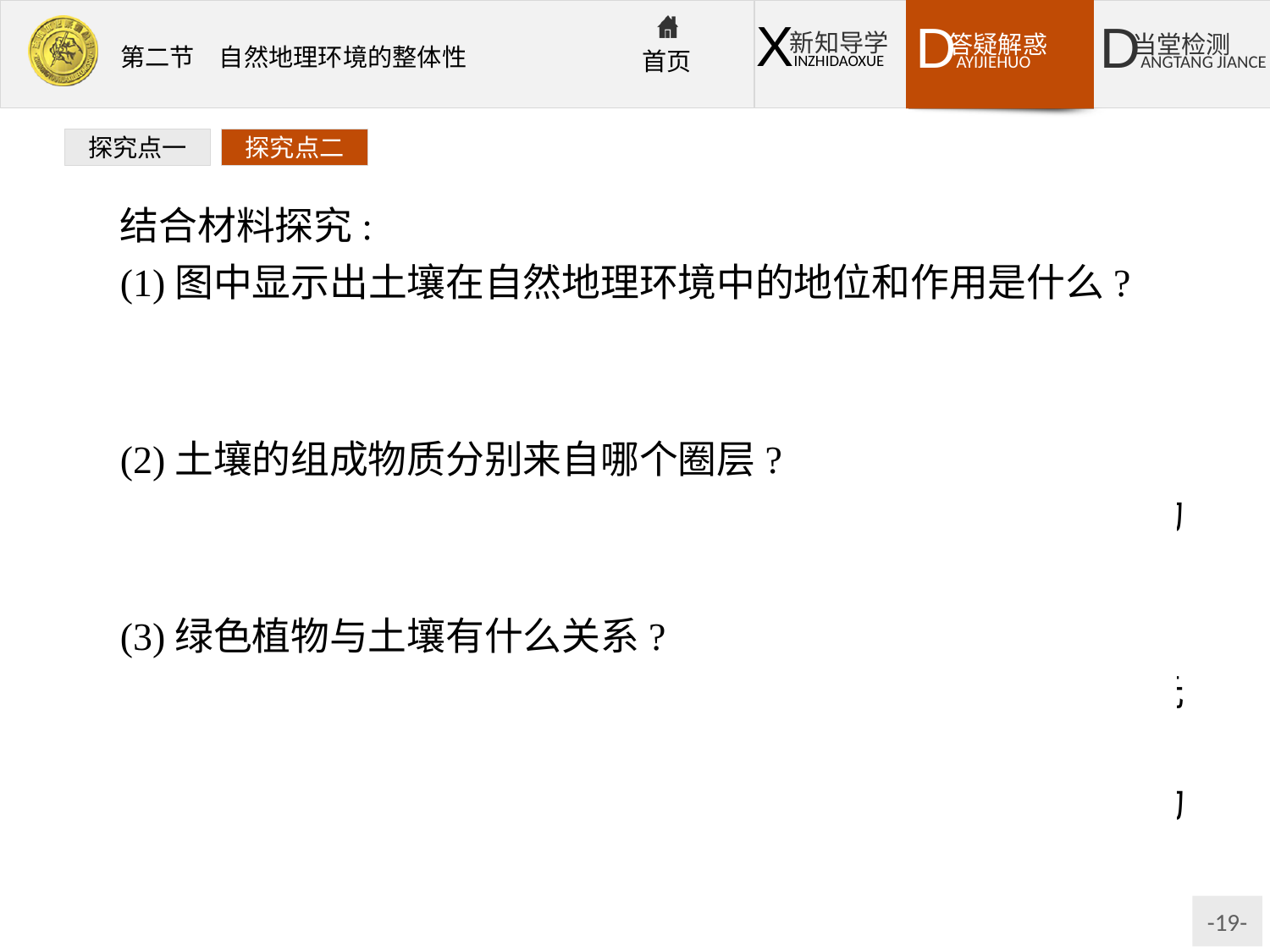

探究点一
探究点二
结合材料探究:
(1)图中显示出土壤在自然地理环境中的地位和作用是什么?
提示:土壤处于岩石圈、大气圈、水圈、生物圈相互紧密接触的过渡地带,是联系地理环境各要素的枢纽。

(2)土壤的组成物质分别来自哪个圈层?
提示:矿物质来自岩石圈的风化,有机质来自生物圈中生物体的积累和转化,水分和空气分别是水圈和大气圈的组成部分。

(3)绿色植物与土壤有什么关系?
提示:土壤能够生长植物,为植物生长提供了水分、矿物养分元素等;绿色植物吸收了营养元素,并通过光合作用制造有机质,然后以枯枝落叶和残体的形式,将有机质归还地表,是土壤有机质的来源,使土壤具有肥力。